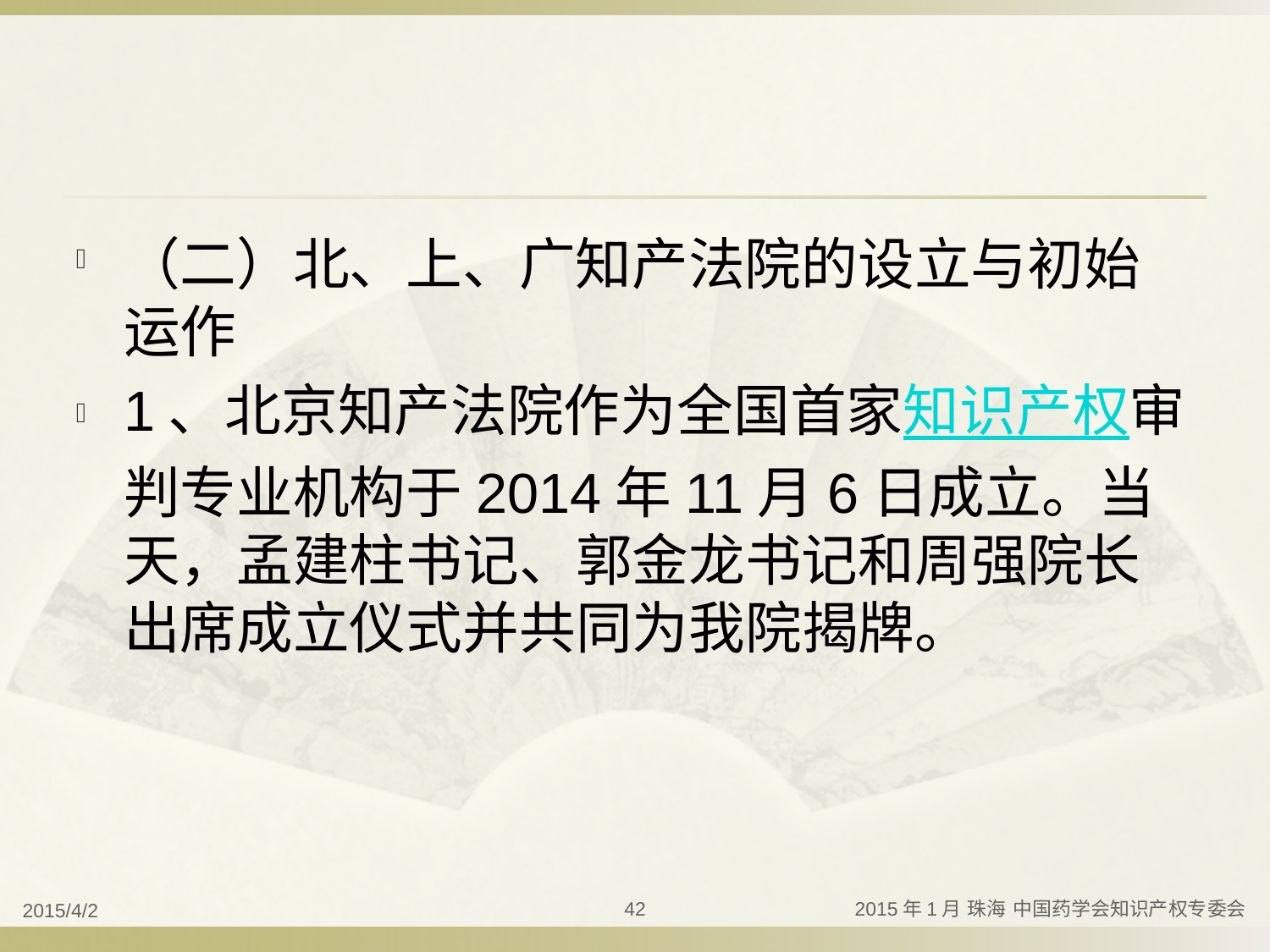

#
（二）北、上、广知产法院的设立与初始运作
1、北京知产法院作为全国首家知识产权审判专业机构于2014年11月6日成立。当天，孟建柱书记、郭金龙书记和周强院长出席成立仪式并共同为我院揭牌。

2015/4/2
42
2015年1月 珠海 中国药学会知识产权专委会